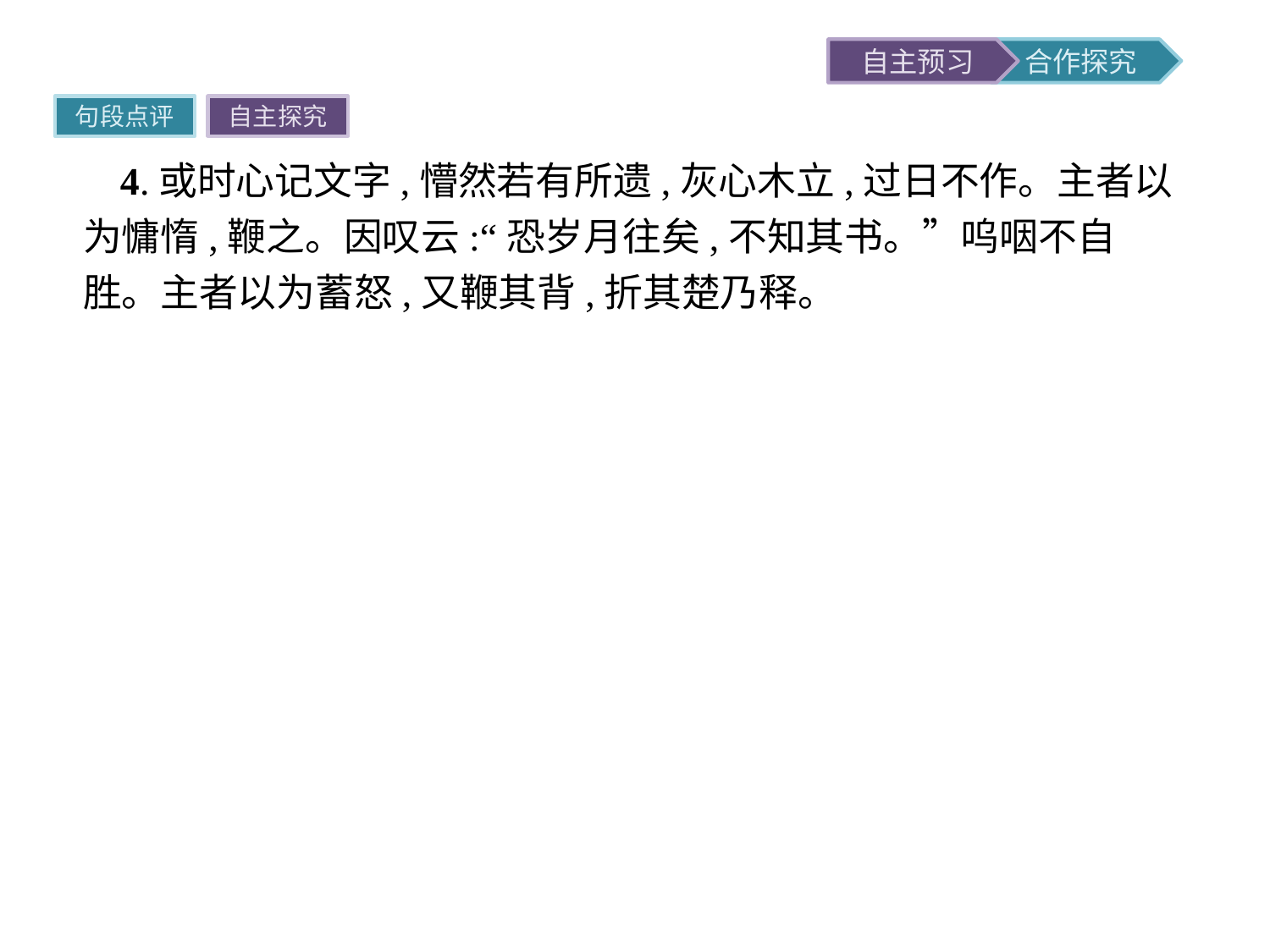

句段点评
自主探究
4.或时心记文字,懵然若有所遗,灰心木立,过日不作。主者以为慵惰,鞭之。因叹云:“恐岁月往矣,不知其书。”呜咽不自胜。主者以为蓄怒,又鞭其背,折其楚乃释。
翻译有时心里记诵着文章,糊糊涂涂地好像丢了魂似的,像失了心的木头一样站着,一天里都不动一下。主人认为他懒惰,用鞭子打他。于是(他)叹息道:“怕时光流走了,却不懂得书本上的知识。”忍不住低声哭泣。主人认为他心中存着怒气,又鞭打他的后背,打折了带刺的荆条才放了他。
点评这两句描写作者读书痴迷之态,“懵然若有所遗,灰心木立,过日不作”,作者完全沉浸在读过的书本之中。他多么想读书,多么怕读过的知识忘掉!然而这却招来不断的鞭打,甚至“折其楚乃释”,可见作者的求学之路多么艰难!若没有坚强的意志和坚定的信念,是难以坚持下去的。